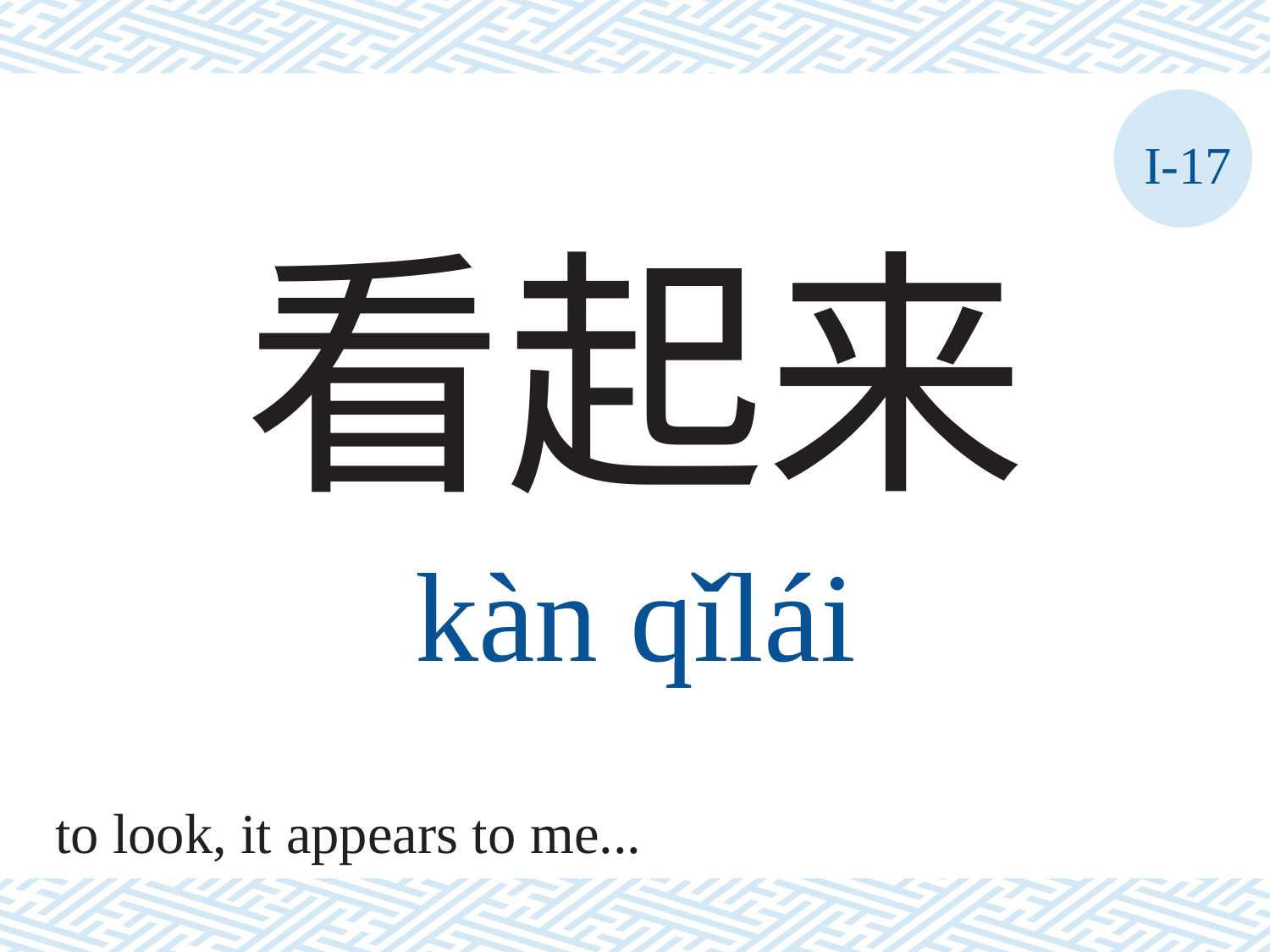

I-17
看起来
kàn	qǐlái
to look, it appears to me...